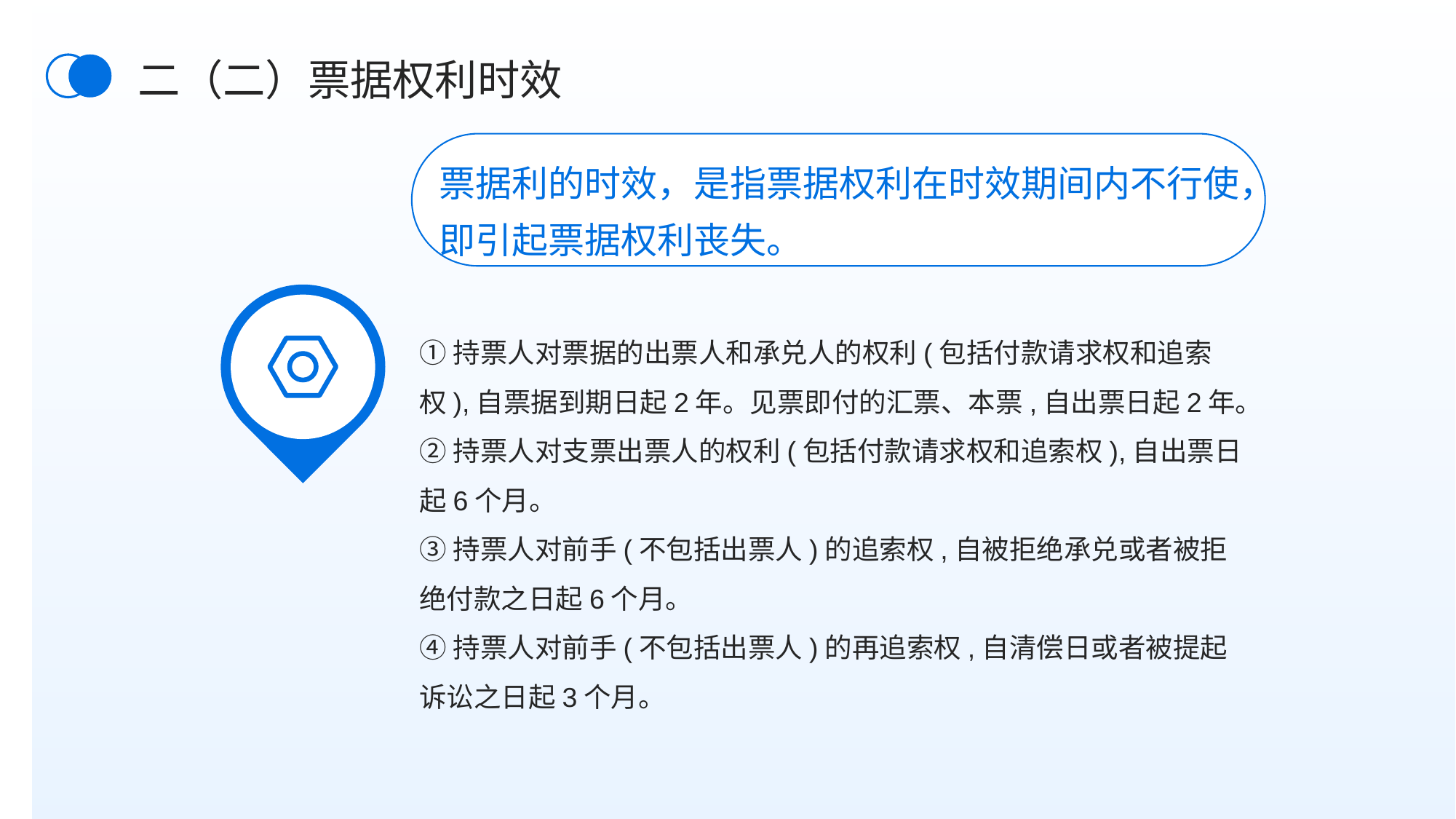

二（二）票据权利时效

票据利的时效，是指票据权利在时效期间内不行使，即引起票据权利丧失。

①持票人对票据的出票人和承兑人的权利(包括付款请求权和追索权),自票据到期日起2年。见票即付的汇票、本票,自出票日起2年。
②持票人对支票出票人的权利(包括付款请求权和追索权),自出票日起6个月。
③持票人对前手(不包括出票人)的追索权,自被拒绝承兑或者被拒绝付款之日起6个月。
④持票人对前手(不包括出票人)的再追索权,自清偿日或者被提起诉讼之日起3个月。